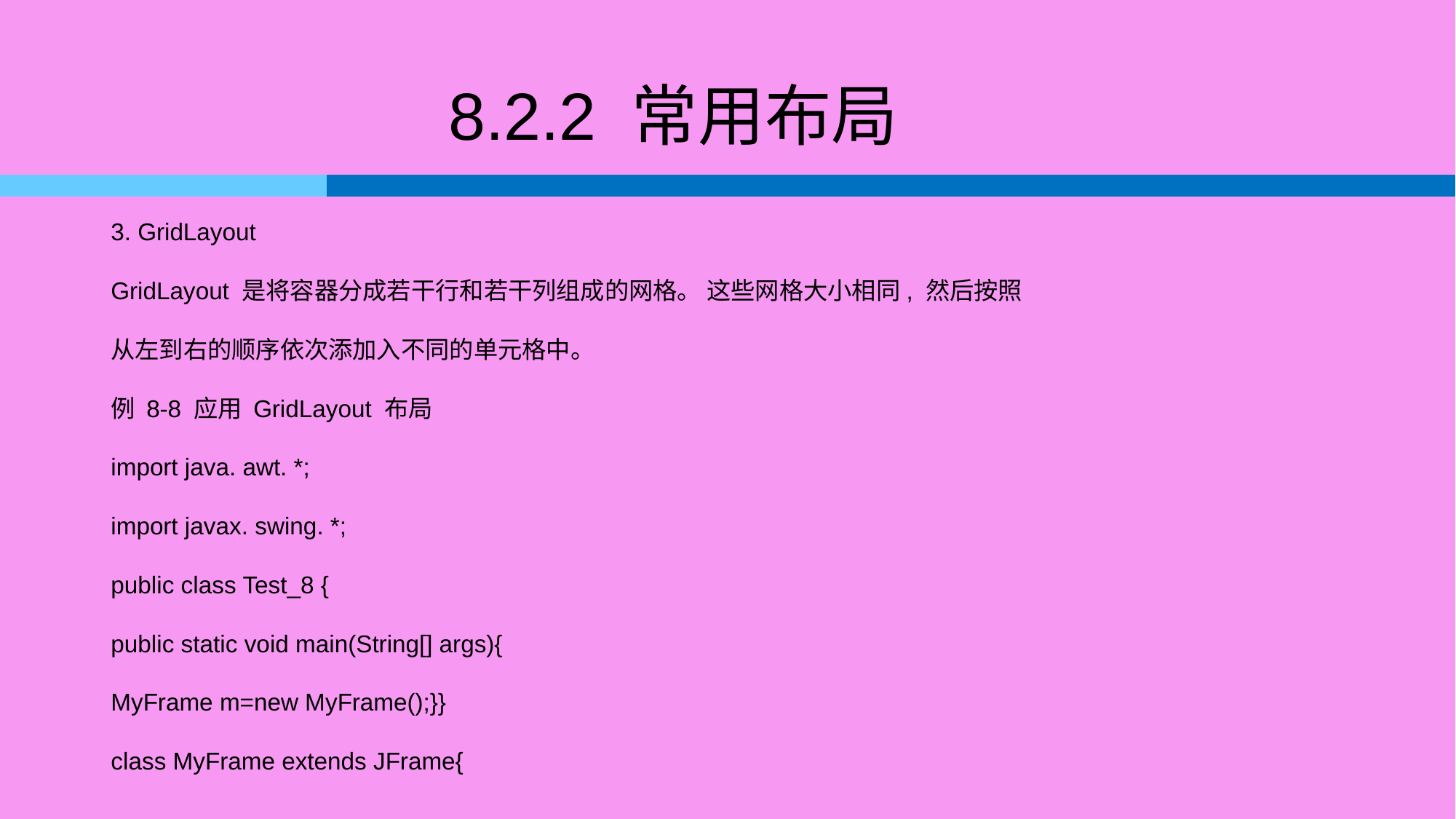

# 8.2.2 常用布局
3. GridLayout
GridLayout 是将容器分成若干行和若干列组成的网格。 这些网格大小相同, 然后按照
从左到右的顺序依次添加入不同的单元格中。
例 8-8 应用 GridLayout 布局
import java. awt. *;
import javax. swing. *;
public class Test_8 {
public static void main(String[] args){
MyFrame m=new MyFrame();}}
class MyFrame extends JFrame{